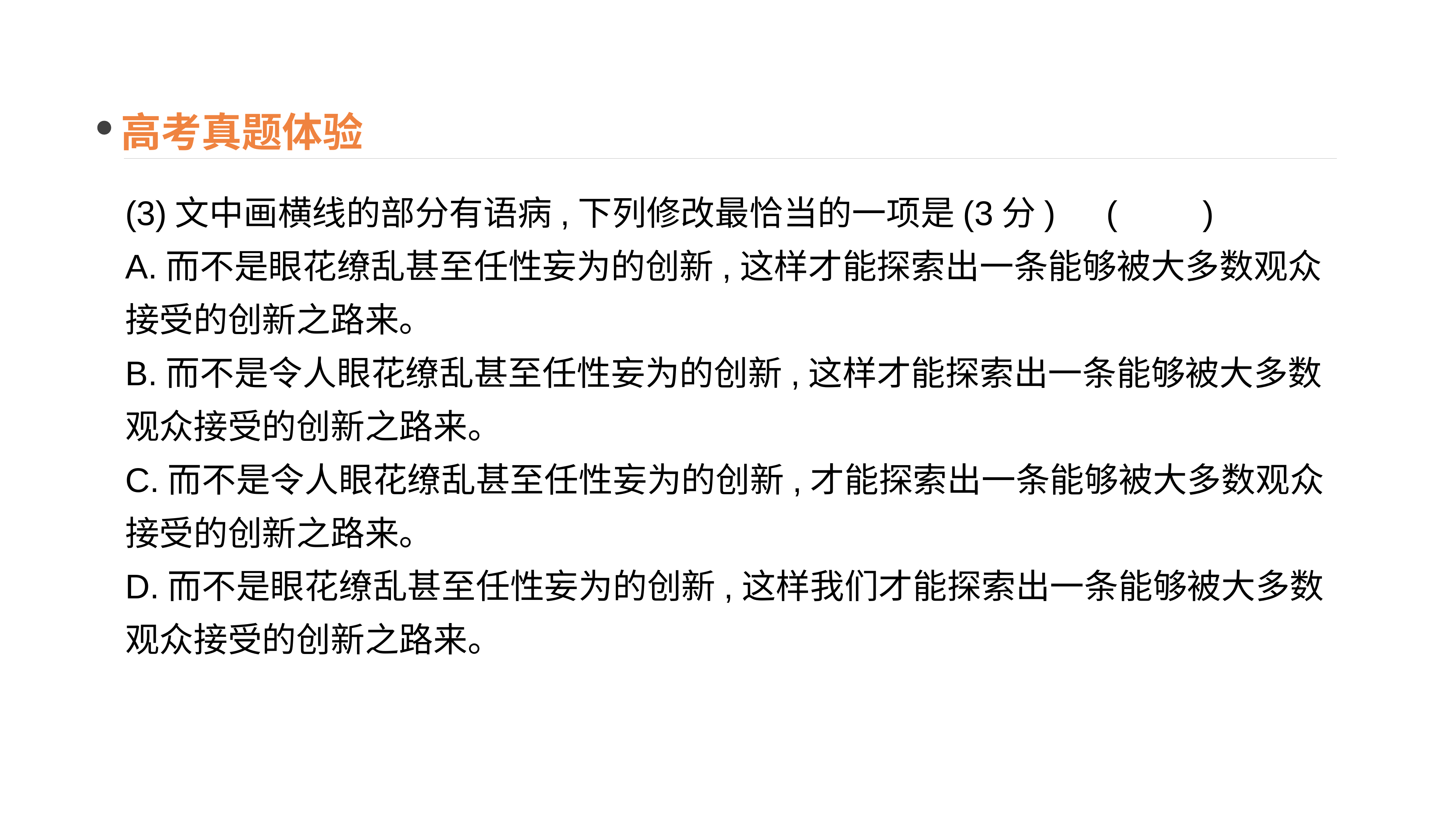

高考真题体验

(3)文中画横线的部分有语病,下列修改最恰当的一项是(3分)　(　　)
A.而不是眼花缭乱甚至任性妄为的创新,这样才能探索出一条能够被大多数观众接受的创新之路来。
B.而不是令人眼花缭乱甚至任性妄为的创新,这样才能探索出一条能够被大多数观众接受的创新之路来。
C.而不是令人眼花缭乱甚至任性妄为的创新,才能探索出一条能够被大多数观众接受的创新之路来。
D.而不是眼花缭乱甚至任性妄为的创新,这样我们才能探索出一条能够被大多数观众接受的创新之路来。